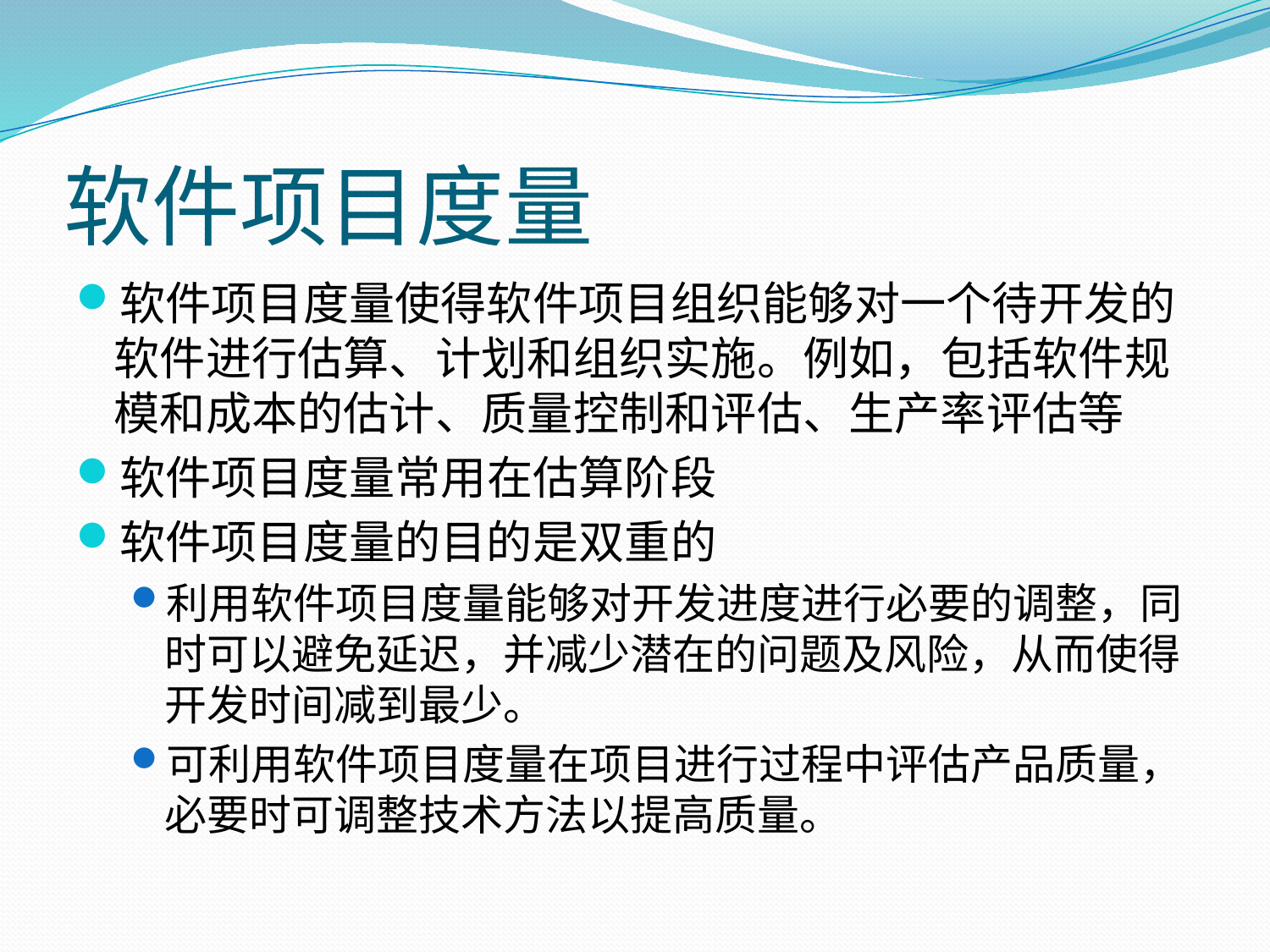

# 软件项目度量
软件项目度量使得软件项目组织能够对一个待开发的软件进行估算、计划和组织实施。例如，包括软件规模和成本的估计、质量控制和评估、生产率评估等
软件项目度量常用在估算阶段
软件项目度量的目的是双重的
利用软件项目度量能够对开发进度进行必要的调整，同时可以避免延迟，并减少潜在的问题及风险，从而使得开发时间减到最少。
可利用软件项目度量在项目进行过程中评估产品质量，必要时可调整技术方法以提高质量。